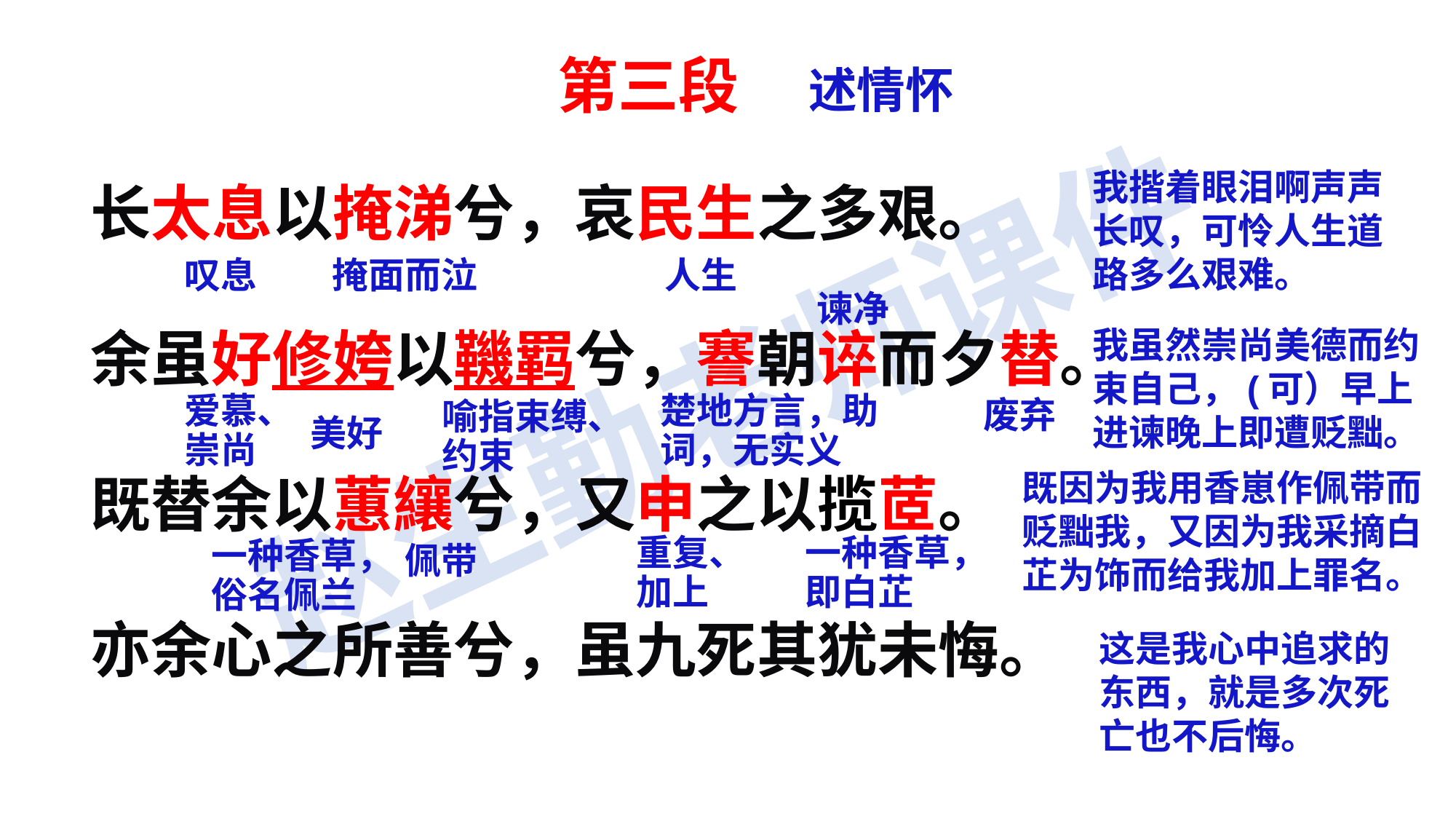

第三段     述情怀
我揩着眼泪啊声声长叹，可怜人生道路多么艰难。
长太息以掩涕兮，哀民生之多艰。

余虽好修姱以鞿羁兮，謇朝谇而夕替。

既替余以蕙纕兮，又申之以揽茝。

亦余心之所善兮，虽九死其犹未悔。
叹息
掩面而泣
人生
谏净
我虽然崇尚美德而约束自己，(可）早上进谏晚上即遭贬黜。
爱慕、崇尚
楚地方言，助词，无实义
废弃
喻指束缚、约束
美好
既因为我用香崽作佩带而贬黜我，又因为我采摘白芷为饰而给我加上罪名。
重复、加上
一种香草，即白芷
一种香草，俗名佩兰
佩带
这是我心中追求的东西，就是多次死亡也不后悔。